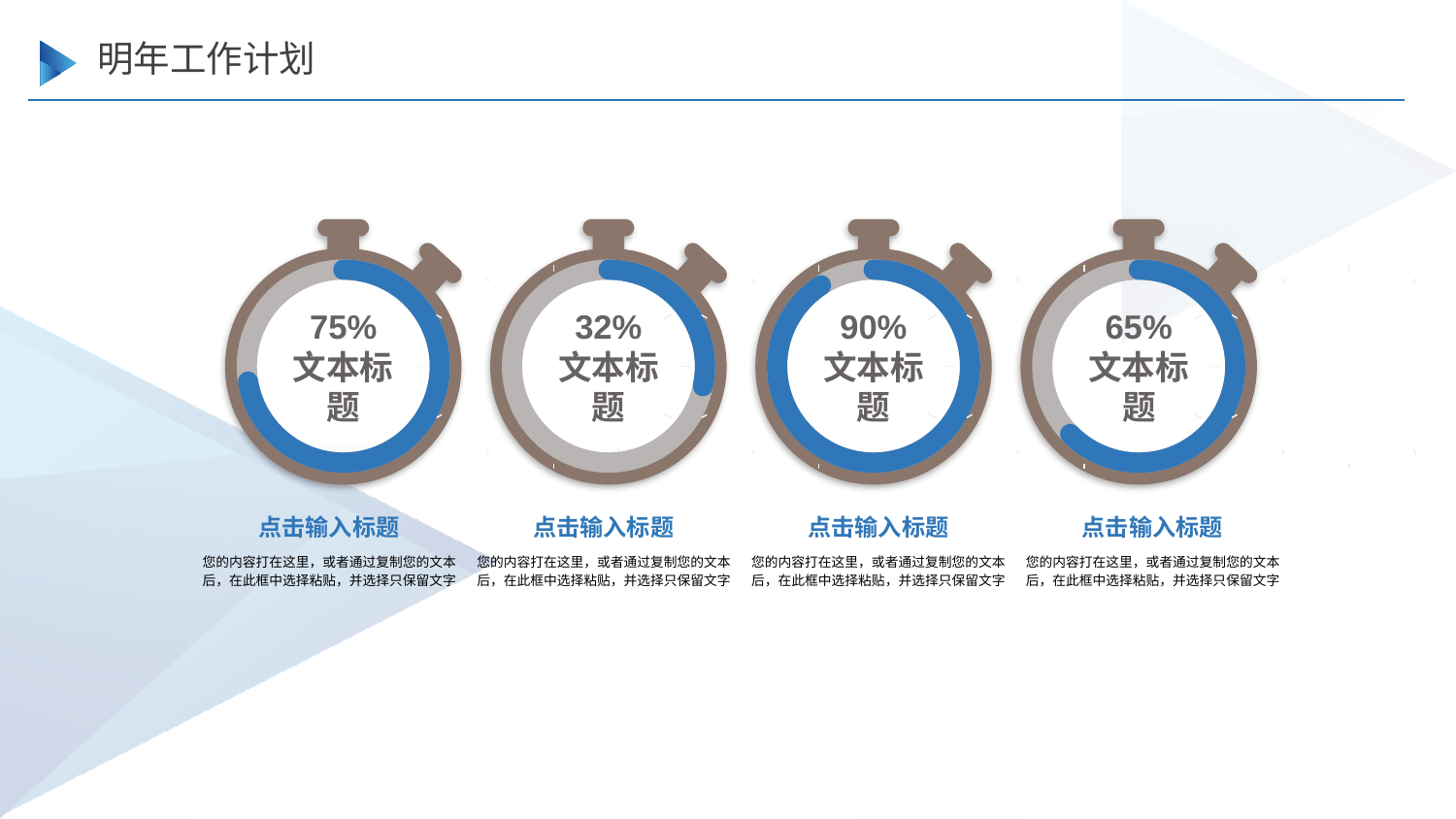

明年工作计划

75%
文本标题

32%
文本标题

90%
文本标题

65%
文本标题

点击输入标题
您的内容打在这里，或者通过复制您的文本后，在此框中选择粘贴，并选择只保留文字
点击输入标题
您的内容打在这里，或者通过复制您的文本后，在此框中选择粘贴，并选择只保留文字
点击输入标题
您的内容打在这里，或者通过复制您的文本后，在此框中选择粘贴，并选择只保留文字
点击输入标题
您的内容打在这里，或者通过复制您的文本后，在此框中选择粘贴，并选择只保留文字